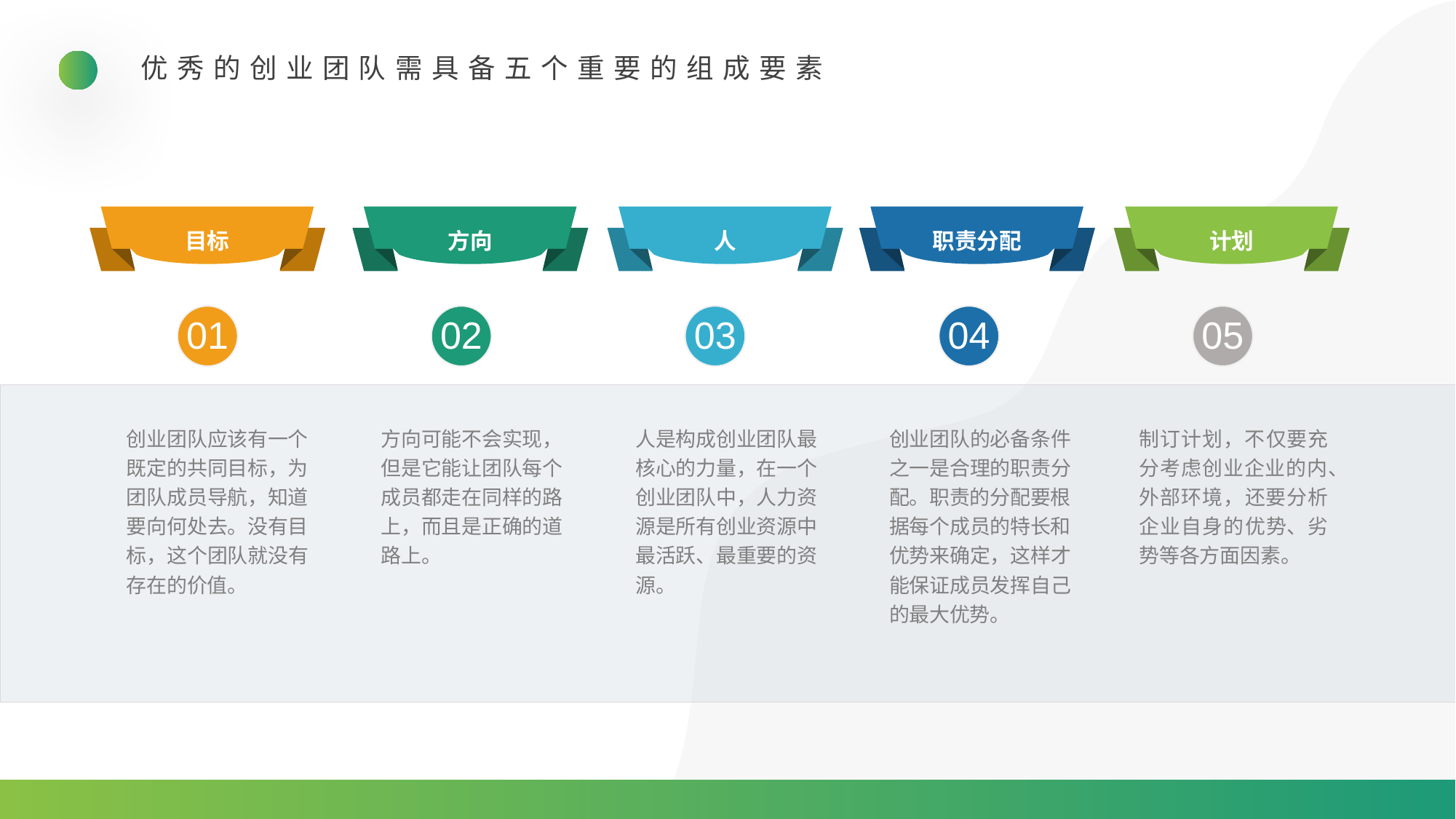

优秀的创业团队需具备五个重要的组成要素

目标

职责分配

计划

方向

人

05
04
01
02
03

创业团队应该有一个既定的共同目标，为团队成员导航，知道要向何处去。没有目标，这个团队就没有存在的价值。
方向可能不会实现，但是它能让团队每个成员都走在同样的路上，而且是正确的道路上。
人是构成创业团队最核心的力量，在一个创业团队中，人力资源是所有创业资源中最活跃、最重要的资源。
创业团队的必备条件之一是合理的职责分配。职责的分配要根
据每个成员的特长和优势来确定，这样才能保证成员发挥自己的最大优势。
制订计划，不仅要充分考虑创业企业的内、外部环境，还要分析企业自身的优势、劣势等各方面因素。